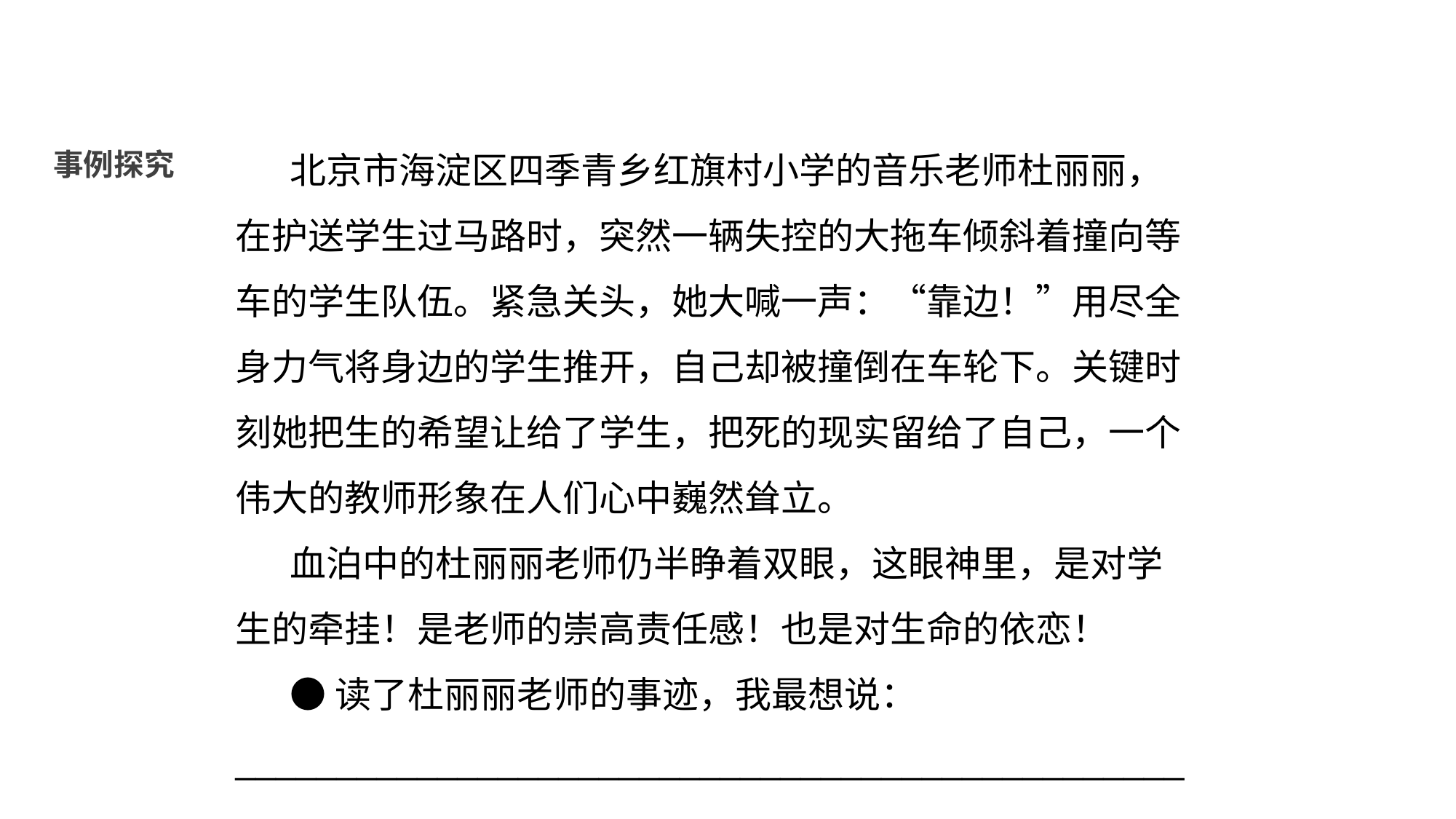

北京市海淀区四季青乡红旗村小学的音乐老师杜丽丽，在护送学生过马路时，突然一辆失控的大拖车倾斜着撞向等车的学生队伍。紧急关头，她大喊一声：“靠边！”用尽全身力气将身边的学生推开，自己却被撞倒在车轮下。关键时刻她把生的希望让给了学生，把死的现实留给了自己，一个伟大的教师形象在人们心中巍然耸立。
血泊中的杜丽丽老师仍半睁着双眼，这眼神里，是对学生的牵挂！是老师的崇高责任感！也是对生命的依恋！
●读了杜丽丽老师的事迹，我最想说：__________________________________________________________。
事例探究